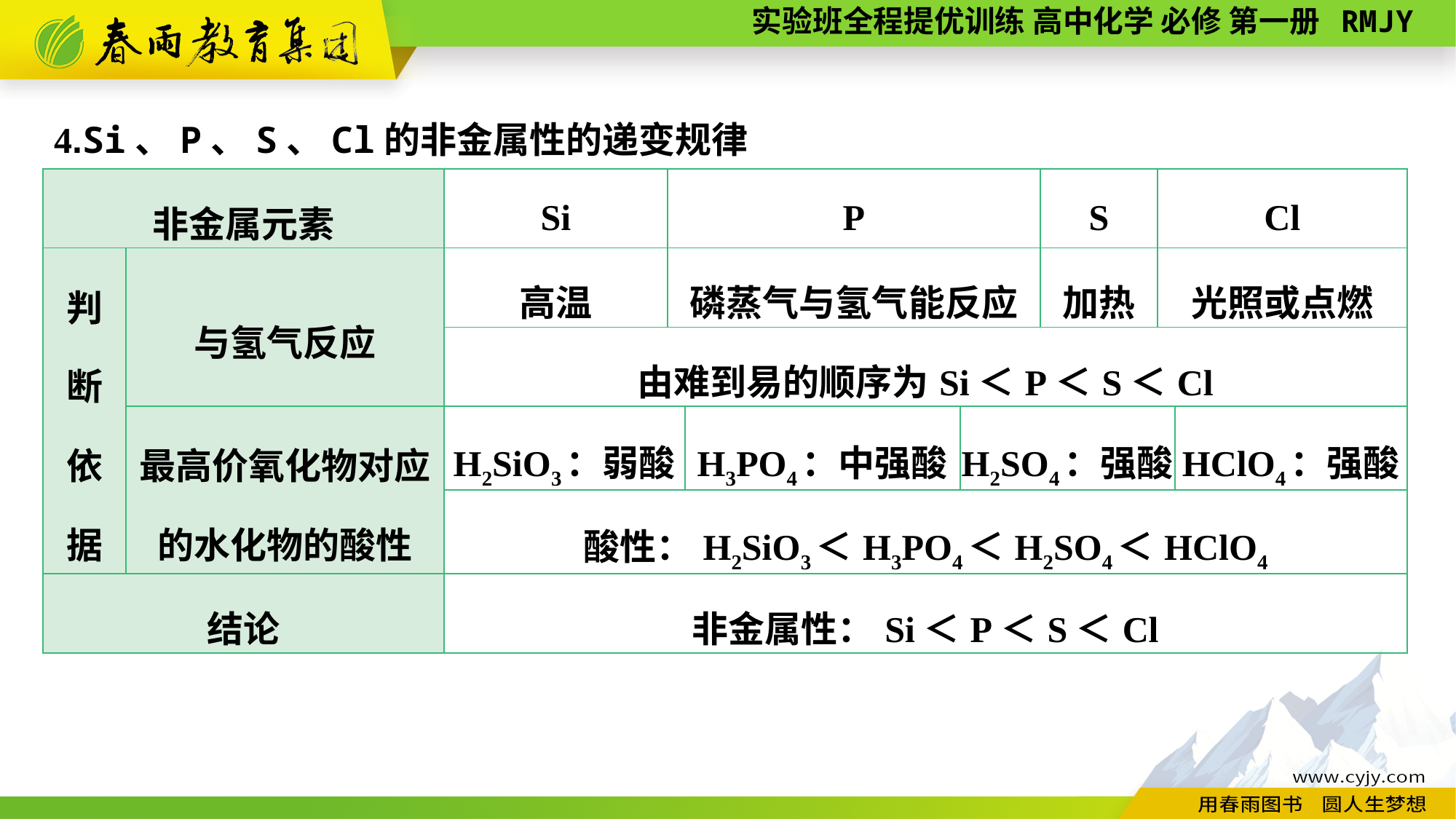

4.Si、P、S、Cl的非金属性的递变规律
| 非金属元素 |  | Si | P |  |  | S | Cl |  |
| --- | --- | --- | --- | --- | --- | --- | --- | --- |
| 判 断 依 据 | 与氢气反应 | 高温 | 磷蒸气与氢气能反应 |  |  | 加热 | 光照或点燃 |  |
|  |  | 由难到易的顺序为Si＜P＜S＜Cl |  |  |  |  |  |  |
|  | 最高价氧化物对应的水化物的酸性 | H2SiO3：弱酸 |  | H3PO4：中强酸 | H2SO4：强酸 |  |  | HClO4：强酸 |
|  |  | 酸性：H2SiO3＜H3PO4＜H2SO4＜HClO4 |  |  |  |  |  |  |
| 结论 |  | 非金属性：Si＜P＜S＜Cl |  |  |  |  |  |  |